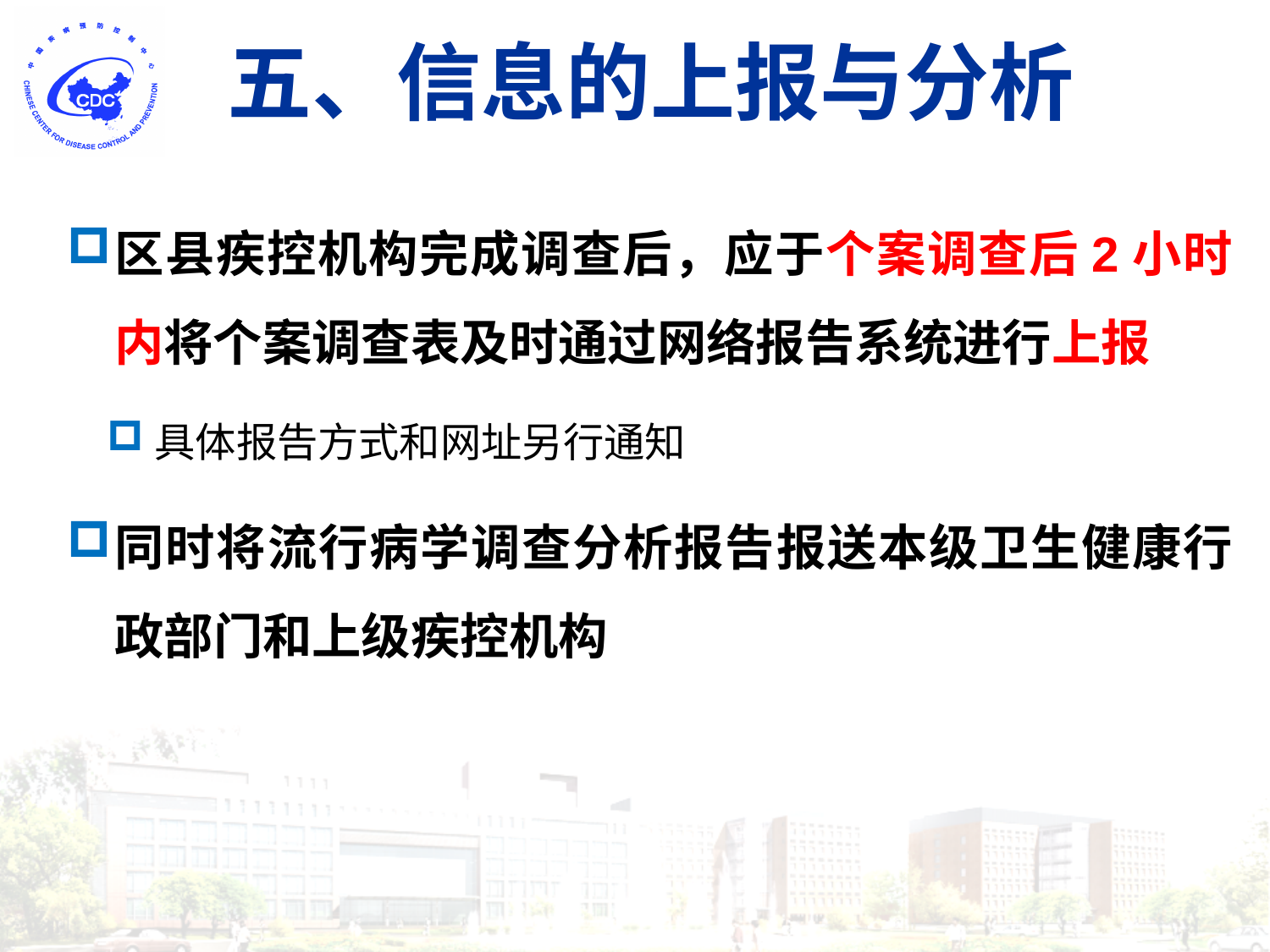

# 五、信息的上报与分析
区县疾控机构完成调查后，应于个案调查后2小时内将个案调查表及时通过网络报告系统进行上报
具体报告方式和网址另行通知
同时将流行病学调查分析报告报送本级卫生健康行政部门和上级疾控机构